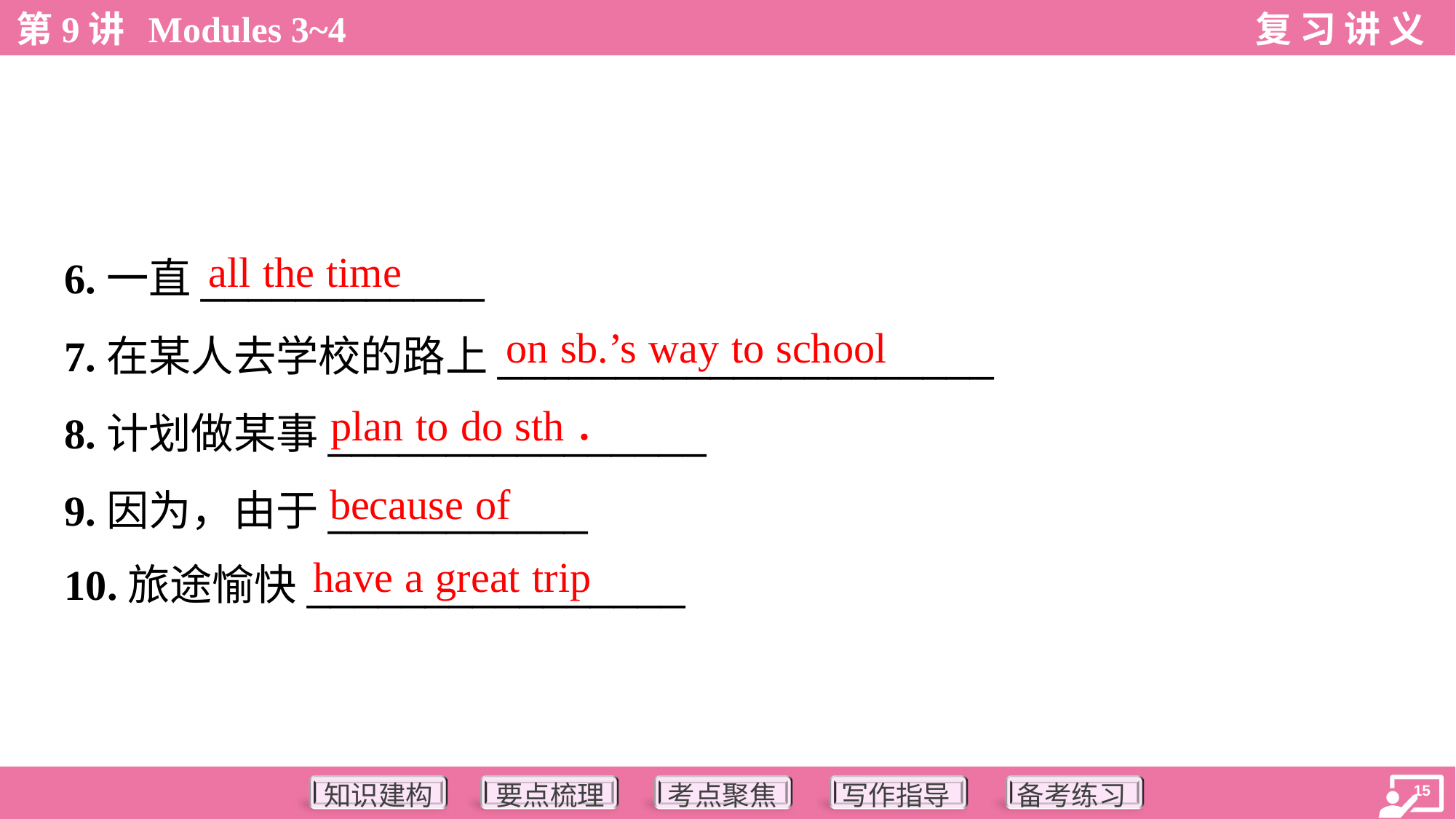

all the time
6.一直____________
7.在某人去学校的路上_____________________
8.计划做某事________________
9.因为，由于___________
10.旅途愉快________________
on sb.’s way to school
plan to do sth．
because of
have a great trip